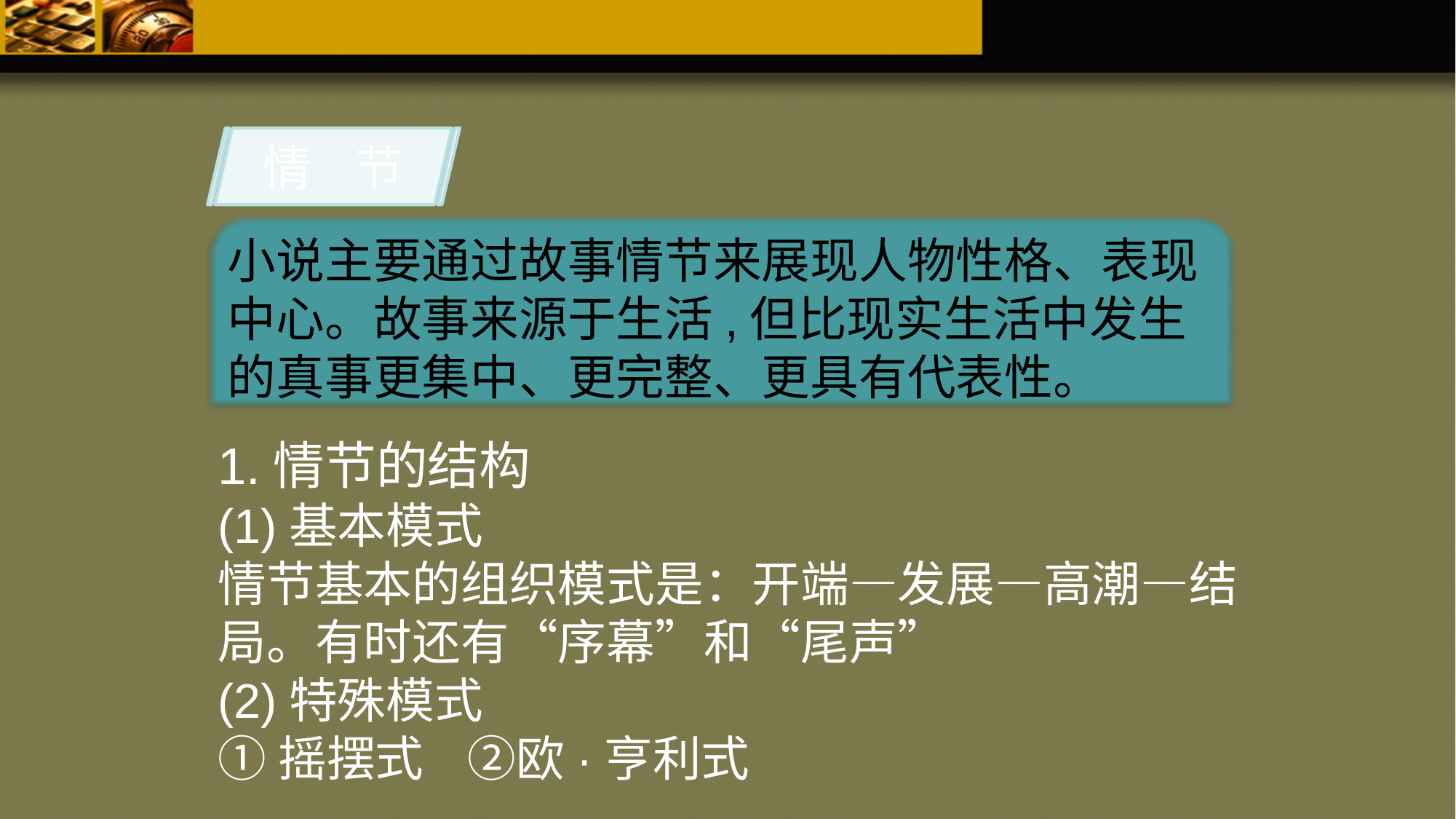

情    节
小说主要通过故事情节来展现人物性格、表现中心。故事来源于生活,但比现实生活中发生的真事更集中、更完整、更具有代表性。
1.情节的结构
(1)基本模式
情节基本的组织模式是：开端—发展—高潮—结局。有时还有“序幕”和“尾声”
(2)特殊模式
①摇摆式    ②欧·亨利式